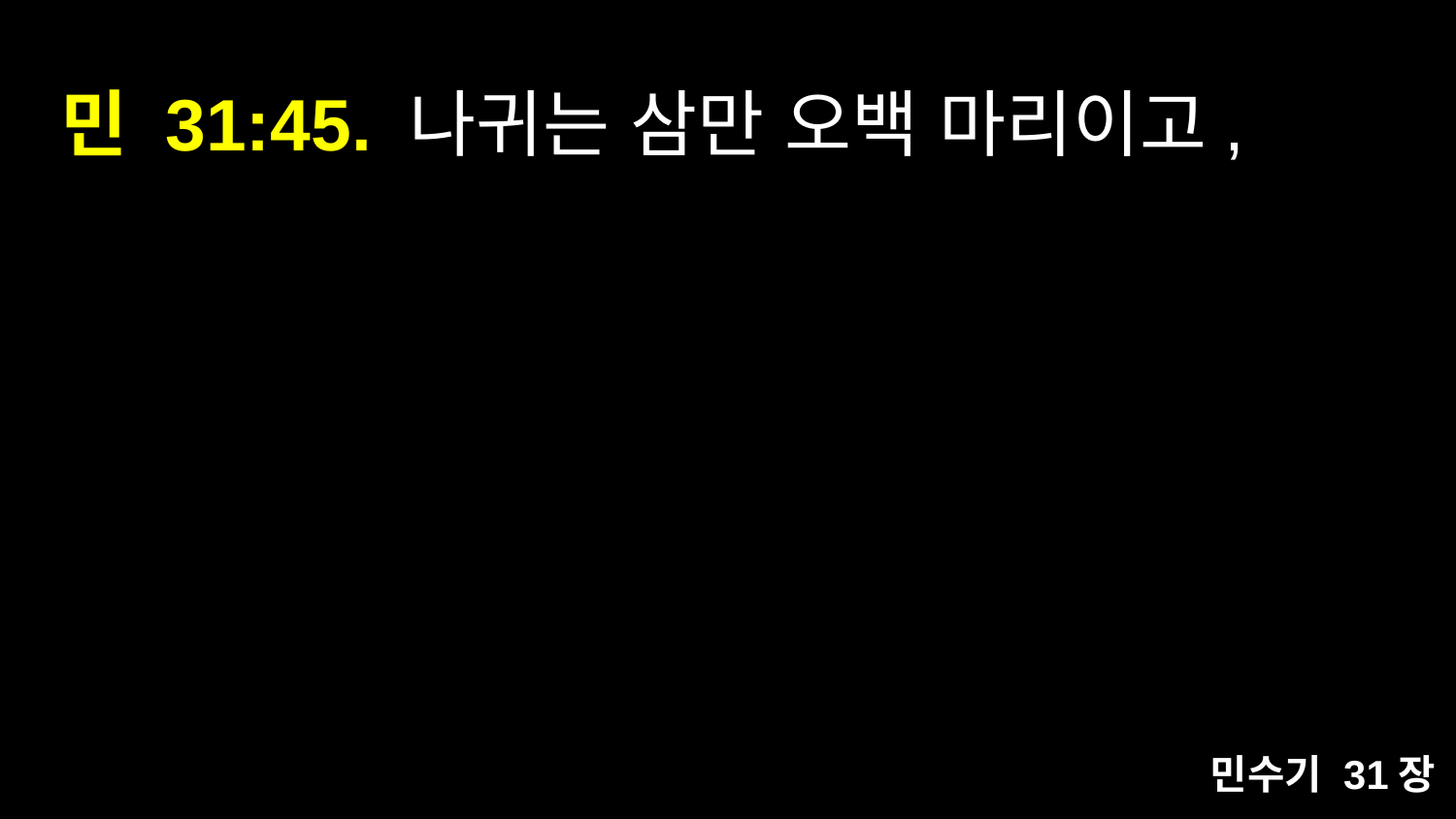

# 민 31:45. 나귀는 삼만 오백 마리이고,
민수기 31장